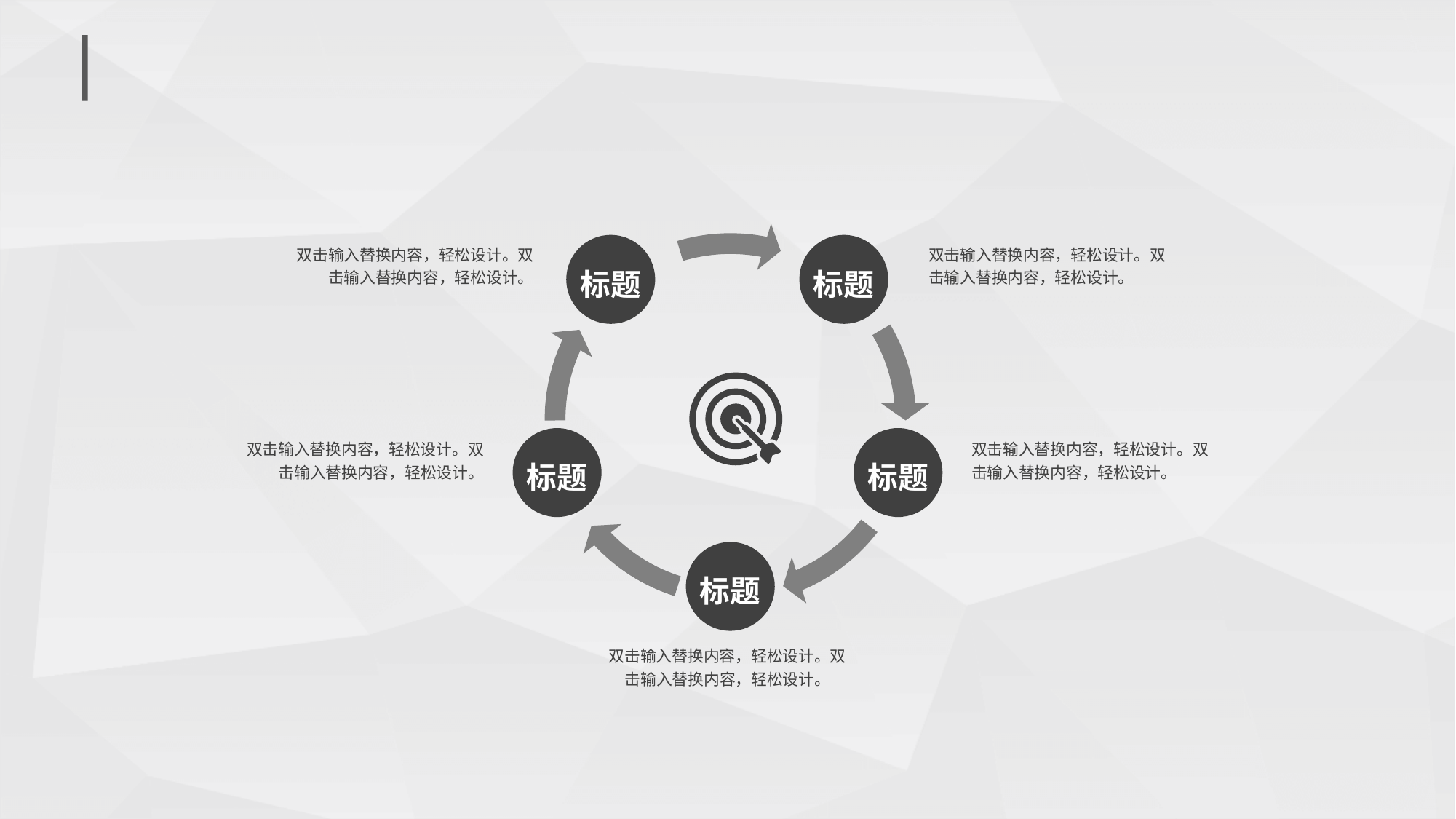

#

标题

标题

标题

标题

标题
双击输入替换内容，轻松设计。双击输入替换内容，轻松设计。
双击输入替换内容，轻松设计。双击输入替换内容，轻松设计。
双击输入替换内容，轻松设计。双击输入替换内容，轻松设计。
双击输入替换内容，轻松设计。双击输入替换内容，轻松设计。
双击输入替换内容，轻松设计。双击输入替换内容，轻松设计。